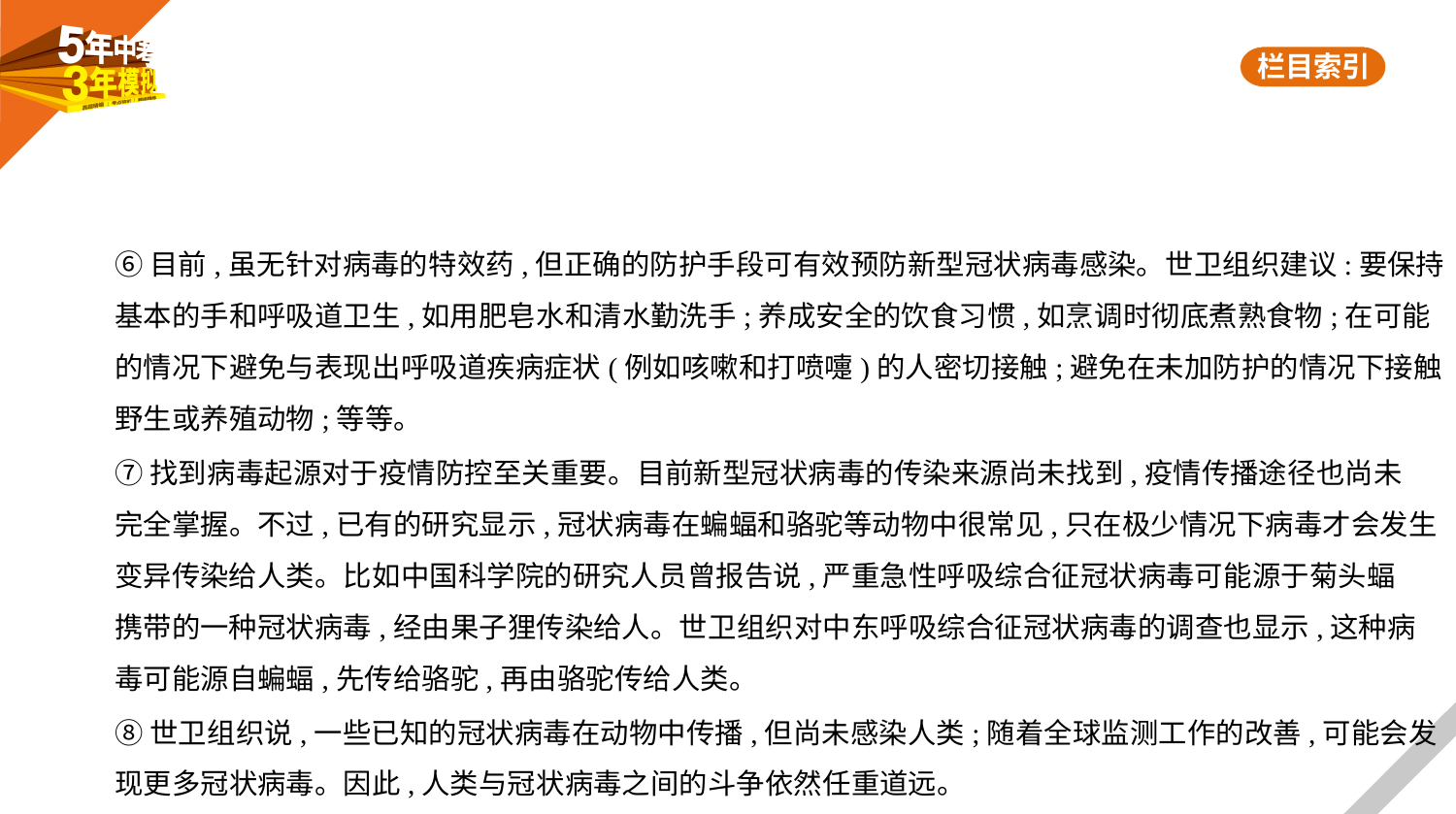

⑥目前,虽无针对病毒的特效药,但正确的防护手段可有效预防新型冠状病毒感染。世卫组织建议:要保持
基本的手和呼吸道卫生,如用肥皂水和清水勤洗手;养成安全的饮食习惯,如烹调时彻底煮熟食物;在可能
的情况下避免与表现出呼吸道疾病症状(例如咳嗽和打喷嚏)的人密切接触;避免在未加防护的情况下接触
野生或养殖动物;等等。
⑦找到病毒起源对于疫情防控至关重要。目前新型冠状病毒的传染来源尚未找到,疫情传播途径也尚未
完全掌握。不过,已有的研究显示,冠状病毒在蝙蝠和骆驼等动物中很常见,只在极少情况下病毒才会发生
变异传染给人类。比如中国科学院的研究人员曾报告说,严重急性呼吸综合征冠状病毒可能源于菊头蝠
携带的一种冠状病毒,经由果子狸传染给人。世卫组织对中东呼吸综合征冠状病毒的调查也显示,这种病
毒可能源自蝙蝠,先传给骆驼,再由骆驼传给人类。
⑧世卫组织说,一些已知的冠状病毒在动物中传播,但尚未感染人类;随着全球监测工作的改善,可能会发
现更多冠状病毒。因此,人类与冠状病毒之间的斗争依然任重道远。